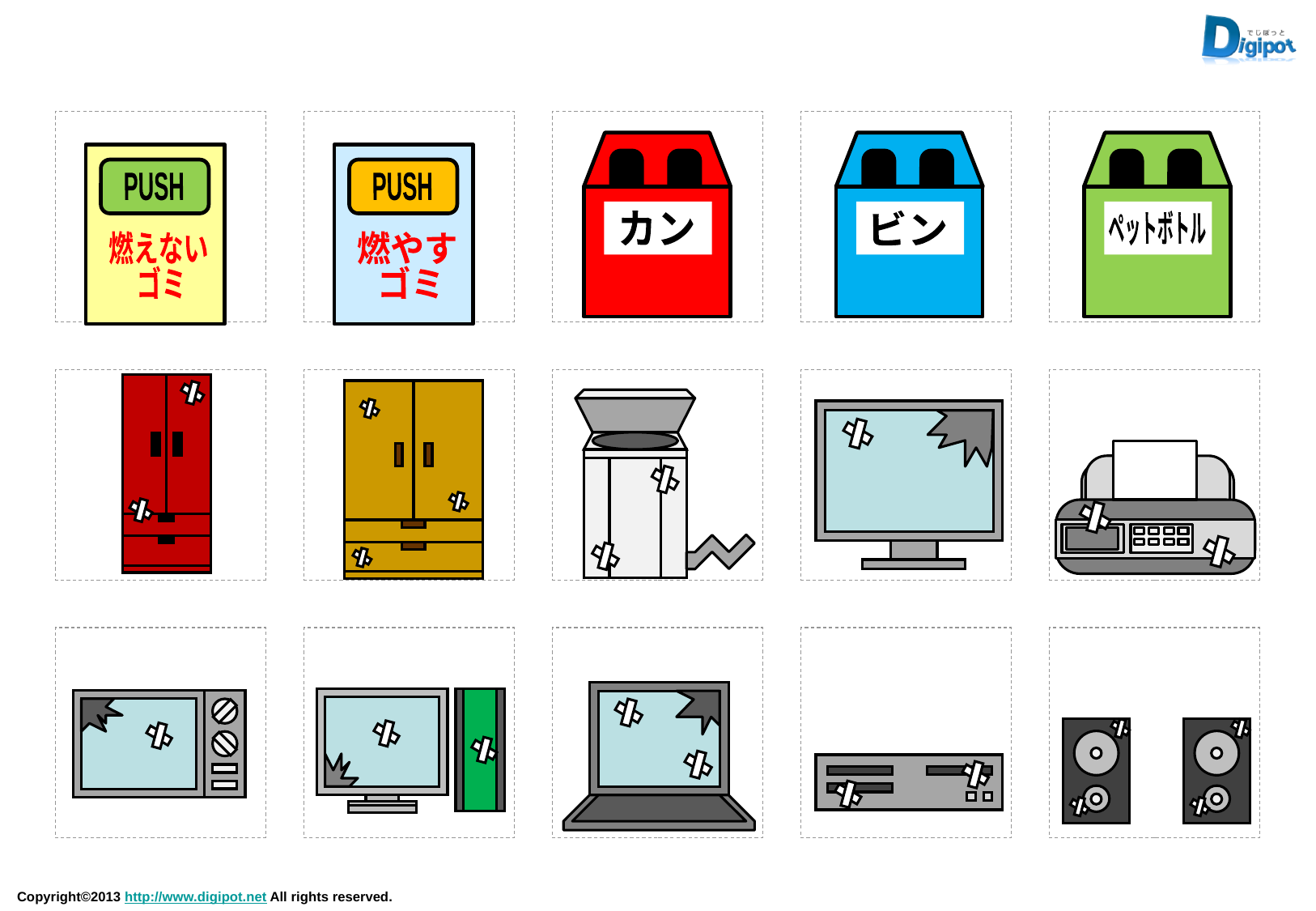

カン

ビン

ペットボトル

PUSH
燃えない
ゴミ

PUSH
燃やす
ゴミ